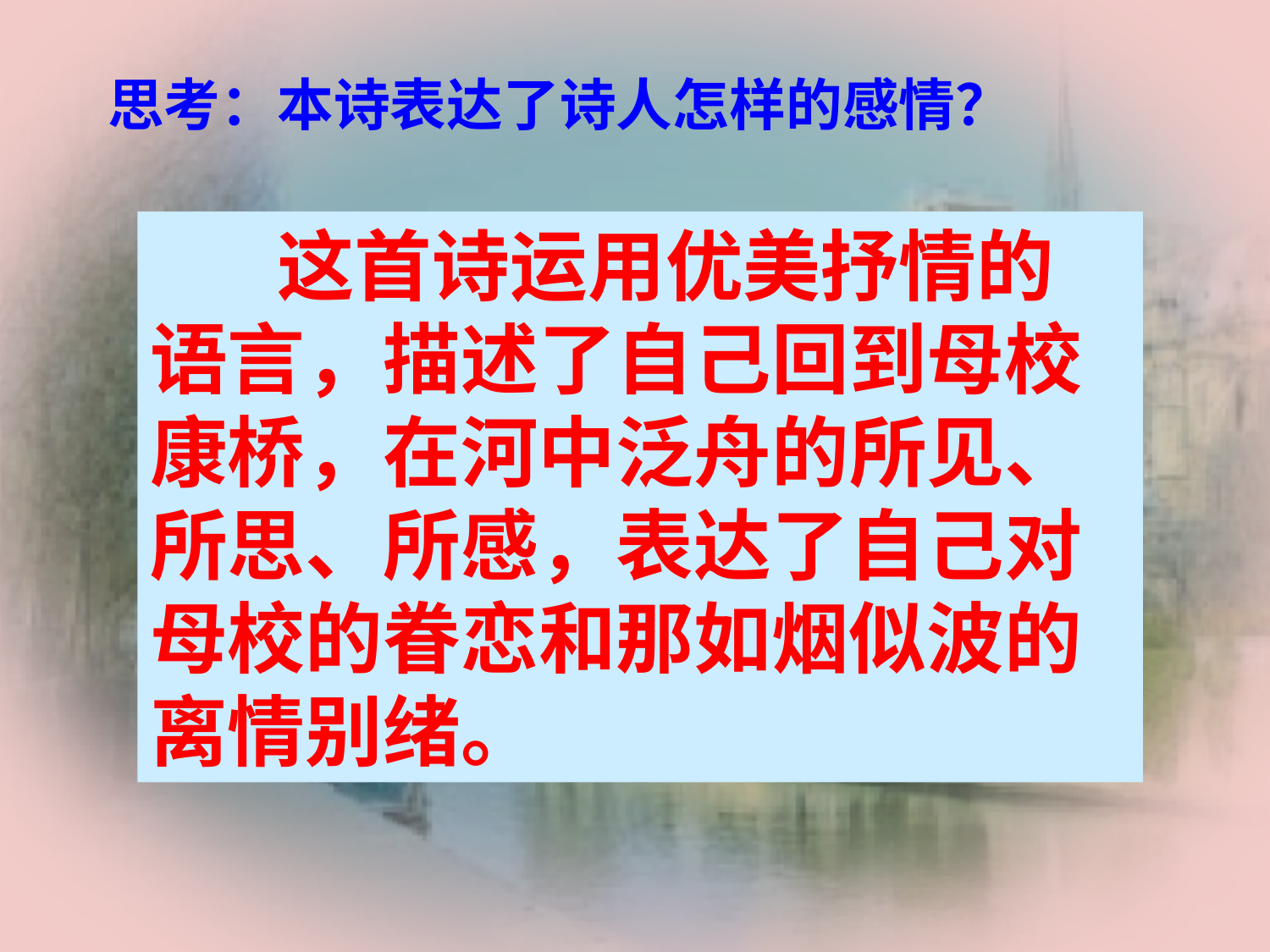

思考：本诗表达了诗人怎样的感情？
　　　这首诗运用优美抒情的语言，描述了自己回到母校康桥，在河中泛舟的所见、所思、所感，表达了自己对母校的眷恋和那如烟似波的离情别绪。